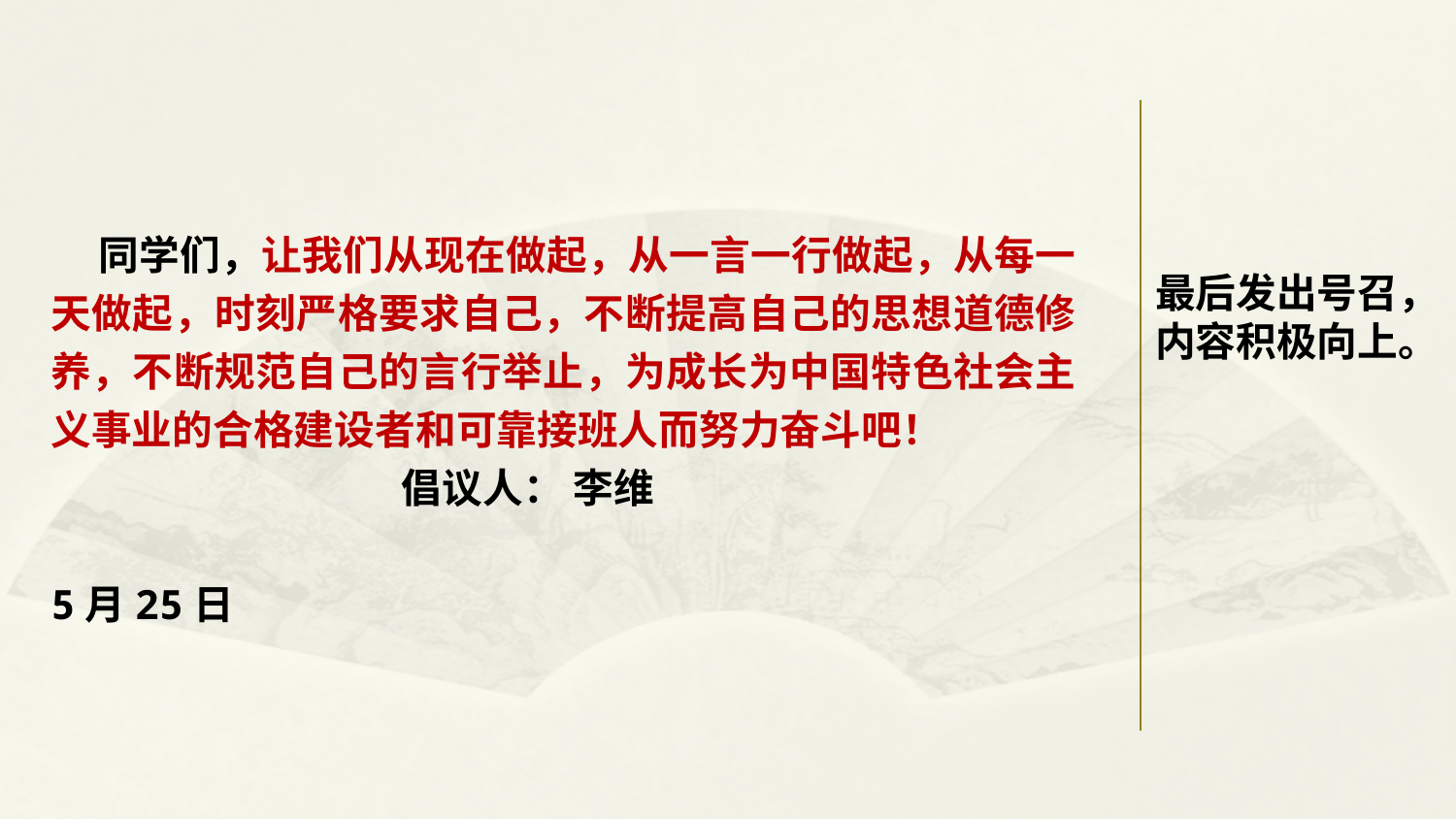

同学们，让我们从现在做起，从一言一行做起，从每一天做起，时刻严格要求自己，不断提高自己的思想道德修养，不断规范自己的言行举止，为成长为中国特色社会主义事业的合格建设者和可靠接班人而努力奋斗吧！
                                     倡议人： 李维
                                           5月25日
最后发出号召，内容积极向上。